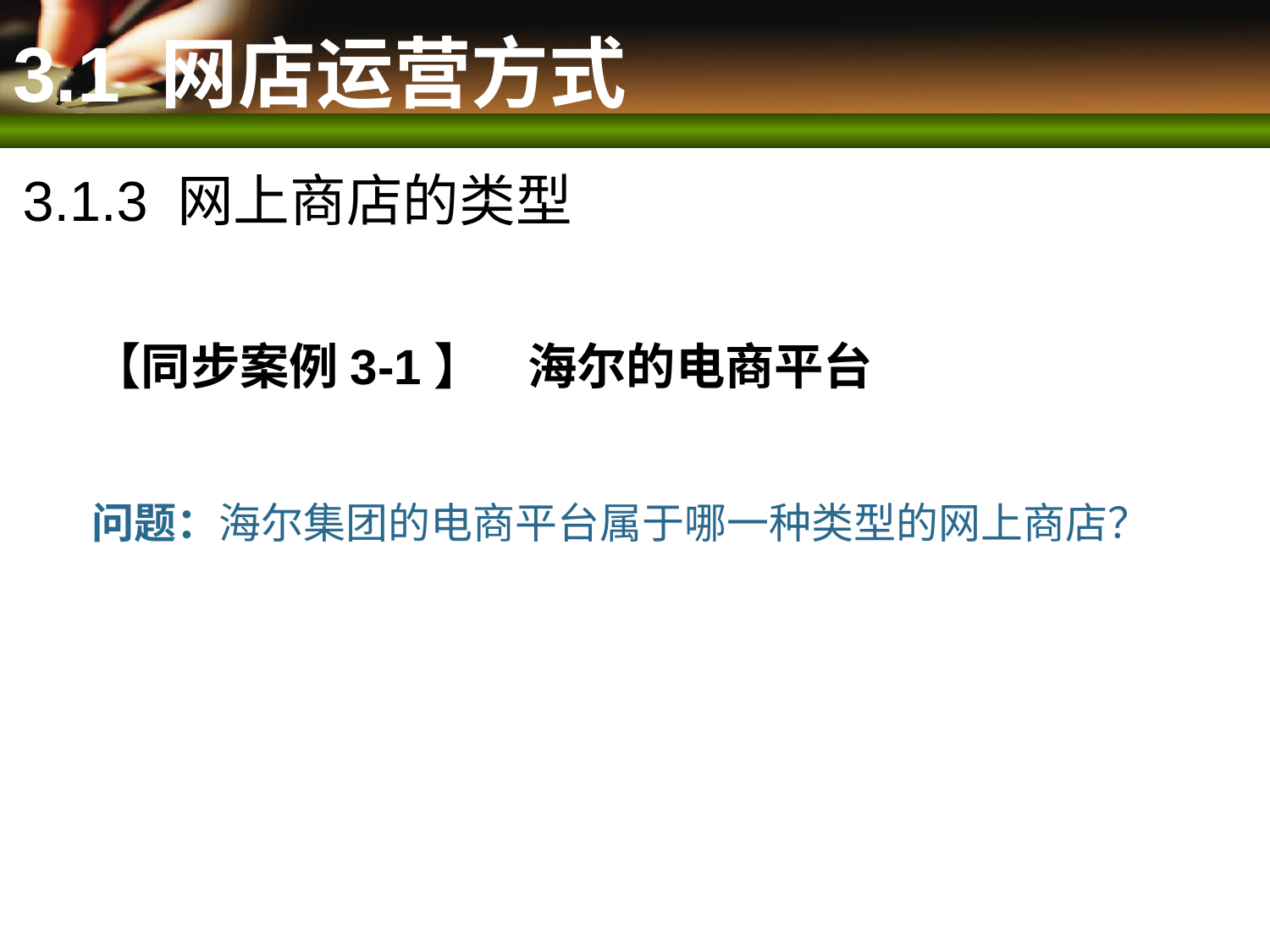

# 3.1 网店运营方式
3.1.3 网上商店的类型
【同步案例3-1】    海尔的电商平台

问题：海尔集团的电商平台属于哪一种类型的网上商店？